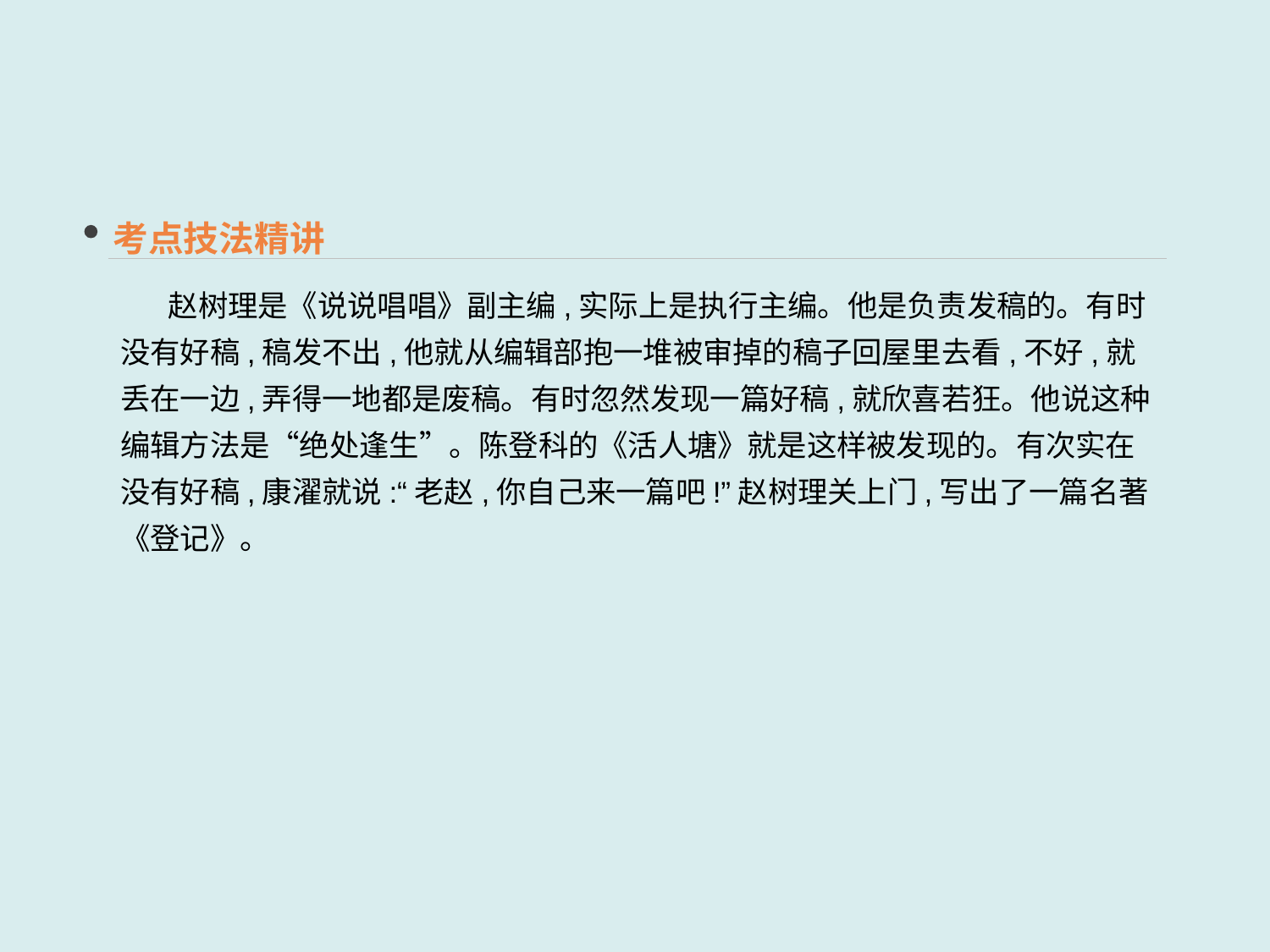

考点技法精讲

      赵树理是《说说唱唱》副主编,实际上是执行主编。他是负责发稿的。有时没有好稿,稿发不出,他就从编辑部抱一堆被审掉的稿子回屋里去看,不好,就丢在一边,弄得一地都是废稿。有时忽然发现一篇好稿,就欣喜若狂。他说这种编辑方法是“绝处逢生”。陈登科的《活人塘》就是这样被发现的。有次实在没有好稿,康濯就说:“老赵,你自己来一篇吧!”赵树理关上门,写出了一篇名著《登记》。